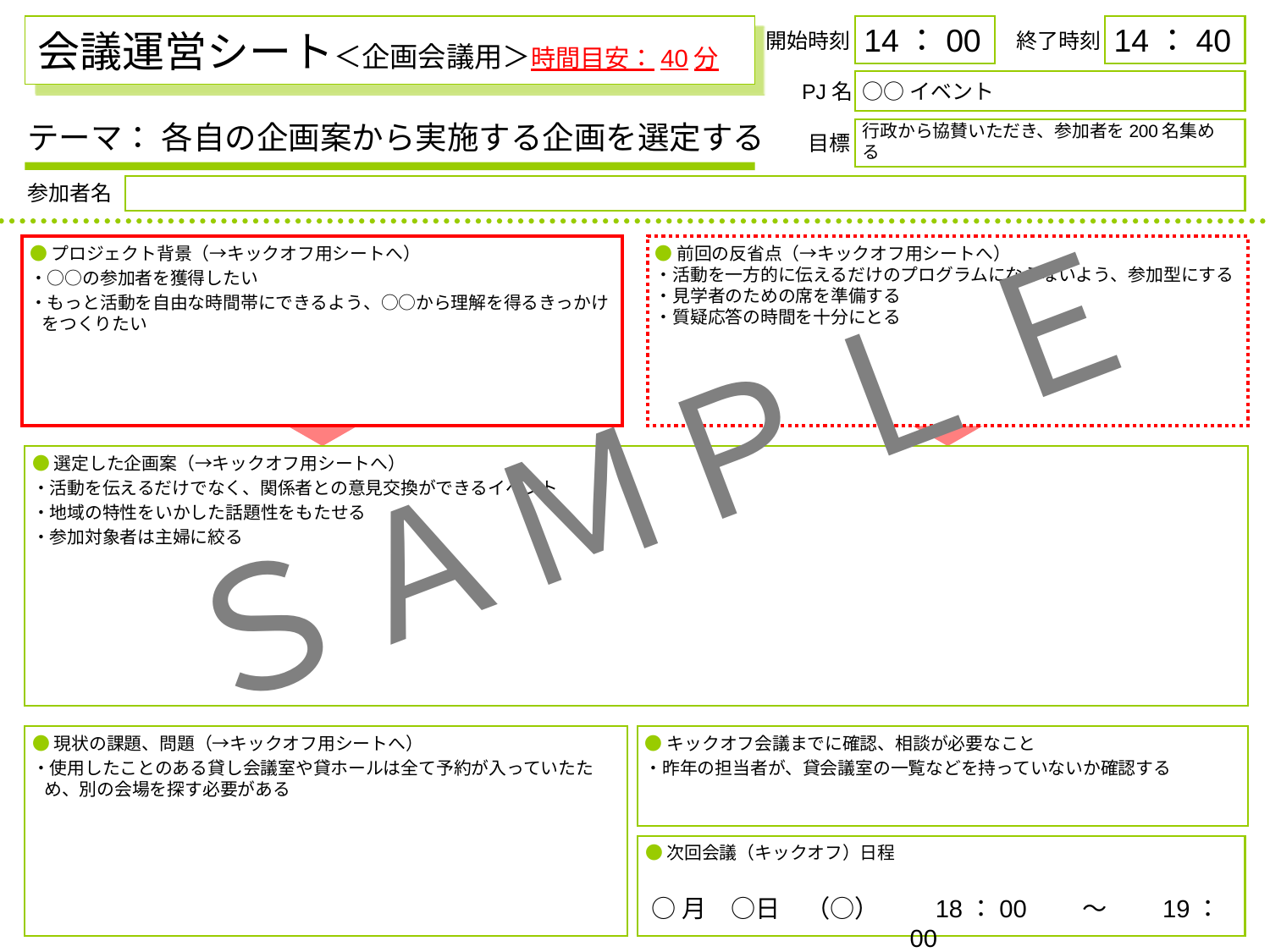

# 会議運営シート＜企画会議用＞時間目安：40分
14：00
14：40
開始時刻
終了時刻
○○イベント
PJ名
テーマ： 各自の企画案から実施する企画を選定する
行政から協賛いただき、参加者を200名集める
目標

参加者名

●プロジェクト背景（→キックオフ用シートへ）
・○○の参加者を獲得したい
・もっと活動を自由な時間帯にできるよう、○○から理解を得るきっかけをつくりたい
●前回の反省点（→キックオフ用シートへ）
・活動を一方的に伝えるだけのプログラムにならないよう、参加型にする
・見学者のための席を準備する
・質疑応答の時間を十分にとる
ＳＡＭＰＬＥ

●選定した企画案（→キックオフ用シートへ）
・活動を伝えるだけでなく、関係者との意見交換ができるイベント
・地域の特性をいかした話題性をもたせる
・参加対象者は主婦に絞る
●現状の課題、問題（→キックオフ用シートへ）
・使用したことのある貸し会議室や貸ホールは全て予約が入っていたため、別の会場を探す必要がある
●キックオフ会議までに確認、相談が必要なこと
・昨年の担当者が、貸会議室の一覧などを持っていないか確認する
●次回会議（キックオフ）日程

○月　○日　（○）　　18：00　　～　　19：00
1